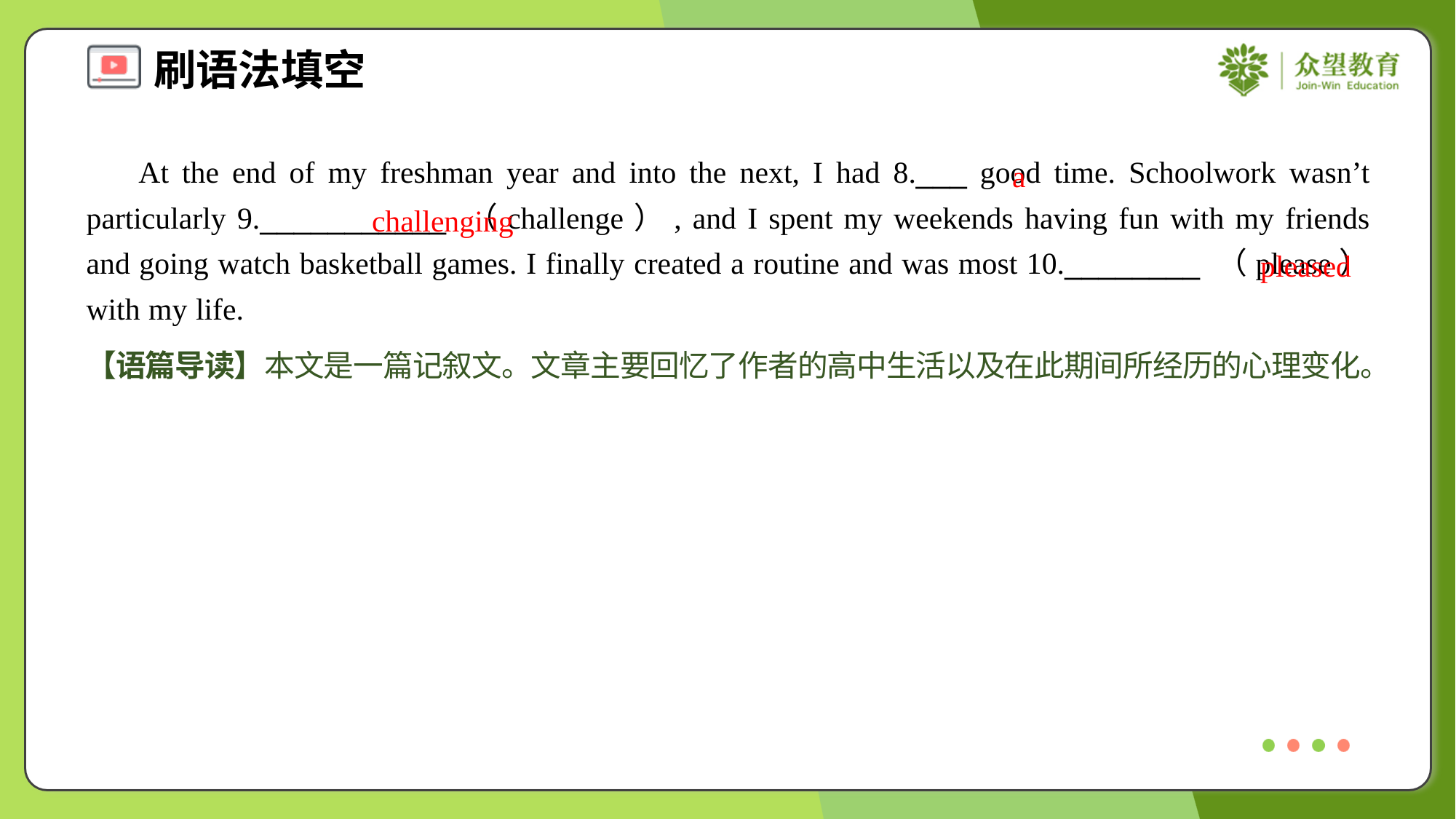

At the end of my freshman year and into the next, I had 8.___ good time. Schoolwork wasn’t particularly 9.___________ （challenge）, and I spent my weekends having fun with my friends and going watch basketball games. I finally created a routine and was most 10.________ （please） with my life.
a
challenging
pleased
【语篇导读】本文是一篇记叙文。文章主要回忆了作者的高中生活以及在此期间所经历的心理变化。